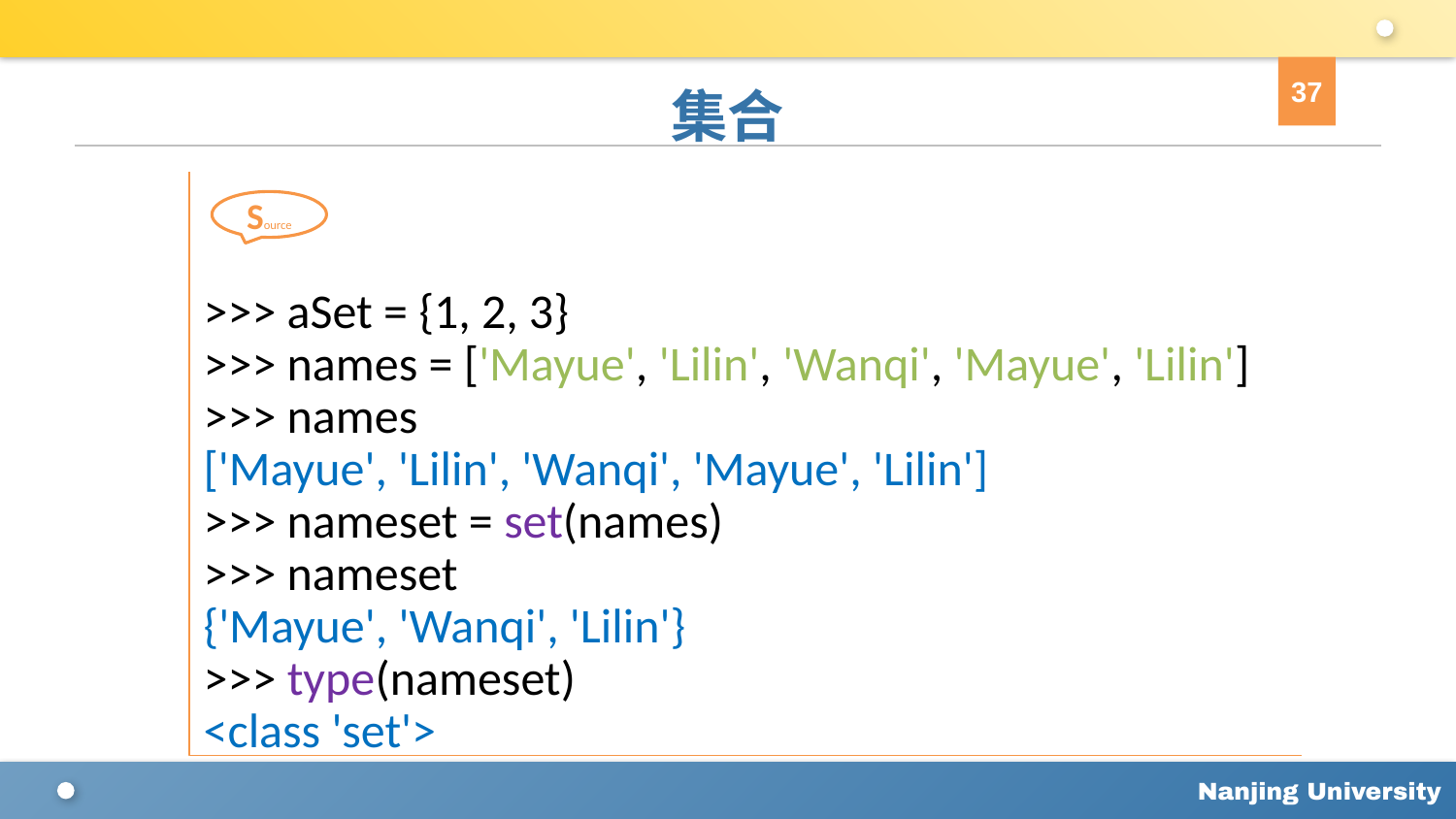

37
# 集合

>>> aSet = {1, 2, 3}
>>> names = ['Mayue', 'Lilin', 'Wanqi', 'Mayue', 'Lilin']
>>> names
['Mayue', 'Lilin', 'Wanqi', 'Mayue', 'Lilin']
>>> nameset = set(names)
>>> nameset
{'Mayue', 'Wanqi', 'Lilin'}
>>> type(nameset)
<class 'set'>
Source